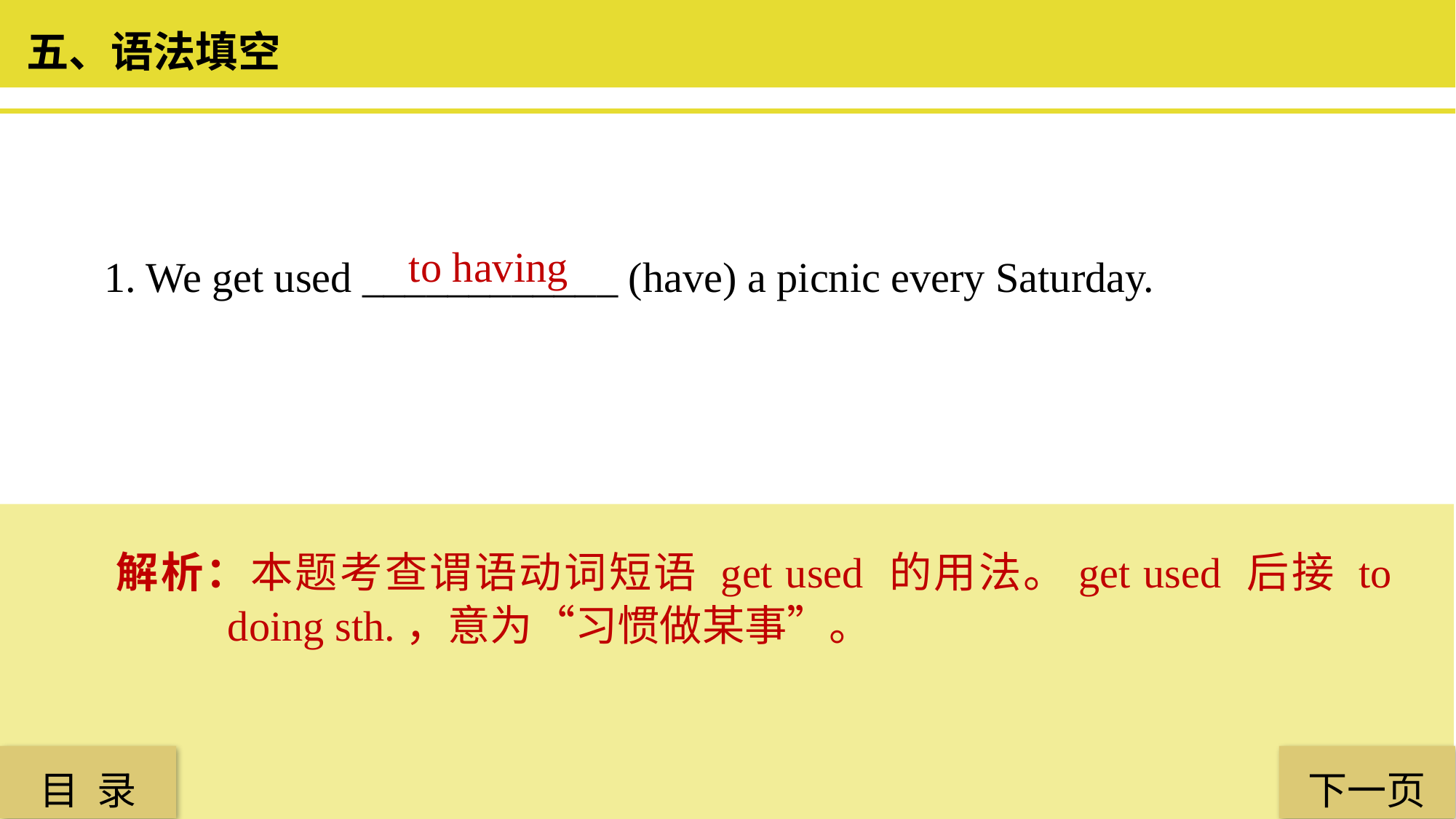

五、语法填空
 to having
1. We get used ____________ (have) a picnic every Saturday.
解析：本题考查谓语动词短语 get used 的用法。get used 后接 to doing sth.，意为“习惯做某事”。